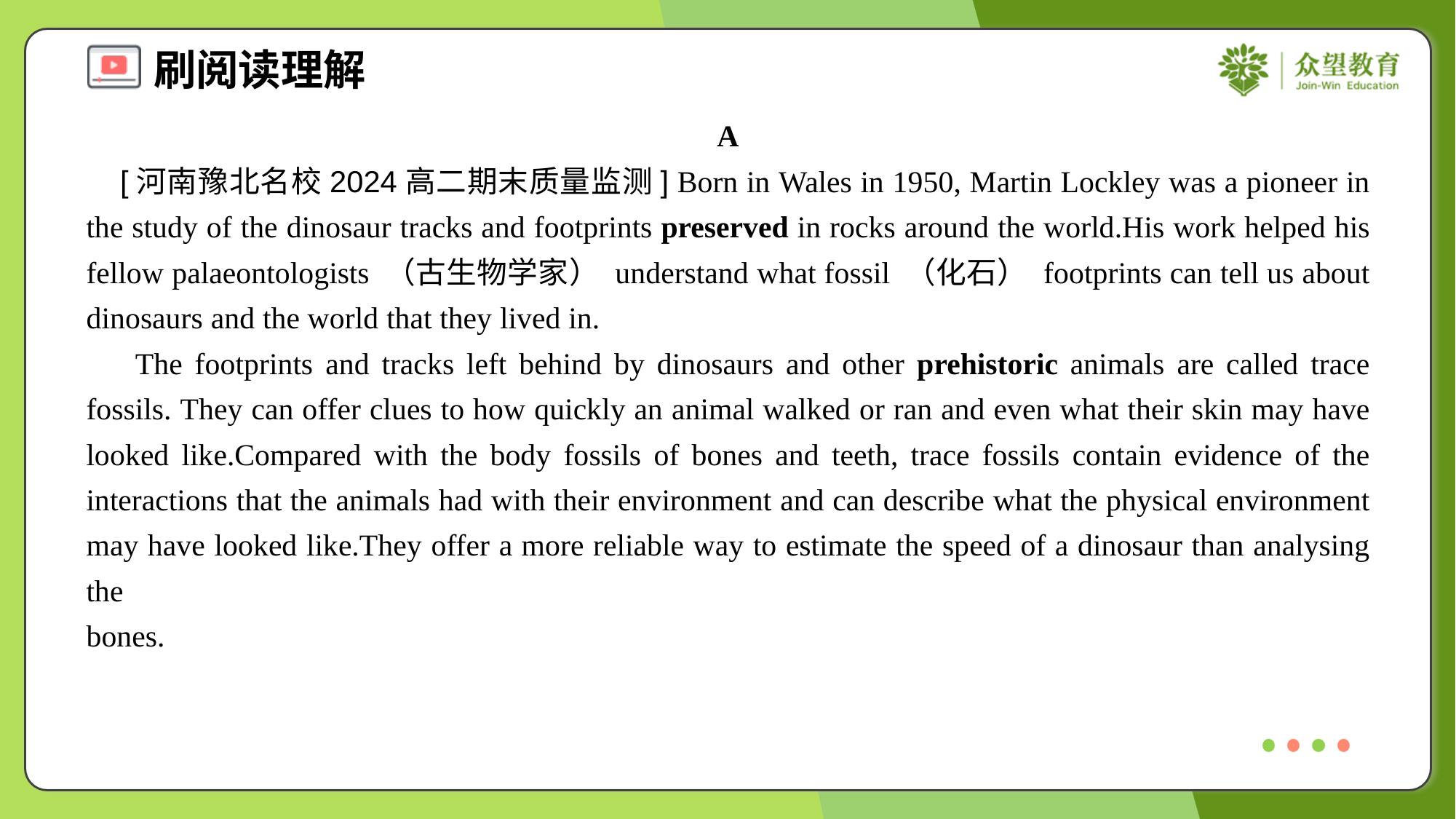

A
    [河南豫北名校2024高二期末质量监测] Born in Wales in 1950, Martin Lockley was a pioneer in the study of the dinosaur tracks and footprints preserved in rocks around the world.His work helped his fellow palaeontologists （古生物学家） understand what fossil （化石） footprints can tell us about dinosaurs and the world that they lived in.
    The footprints and tracks left behind by dinosaurs and other prehistoric animals are called trace fossils. They can offer clues to how quickly an animal walked or ran and even what their skin may have looked like.Compared with the body fossils of bones and teeth, trace fossils contain evidence of the interactions that the animals had with their environment and can describe what the physical environment may have looked like.They offer a more reliable way to estimate the speed of a dinosaur than analysing the bones.#1.2